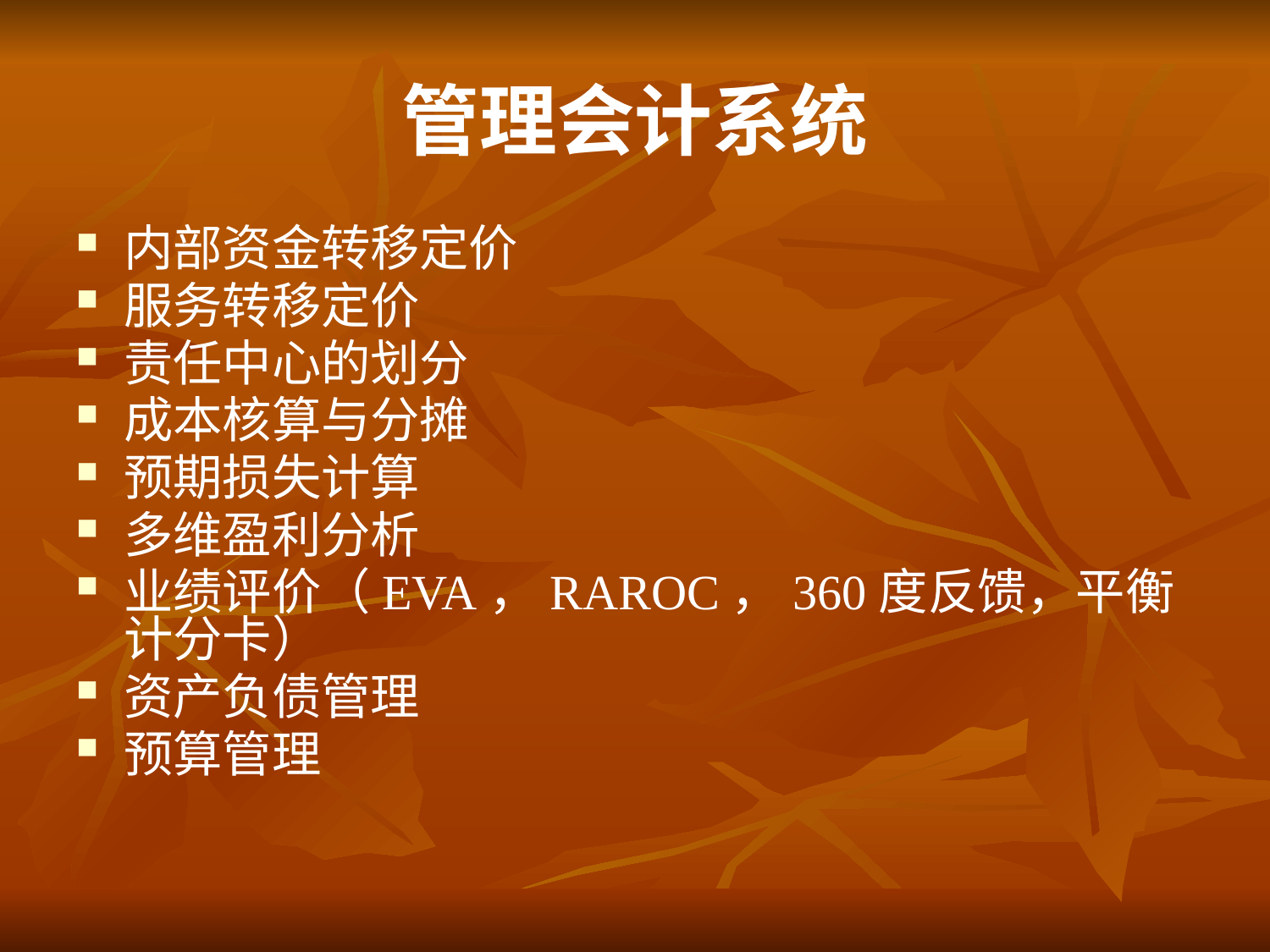

# 管理会计系统
内部资金转移定价
服务转移定价
责任中心的划分
成本核算与分摊
预期损失计算
多维盈利分析
业绩评价（EVA，RAROC，360度反馈，平衡计分卡）
资产负债管理
预算管理